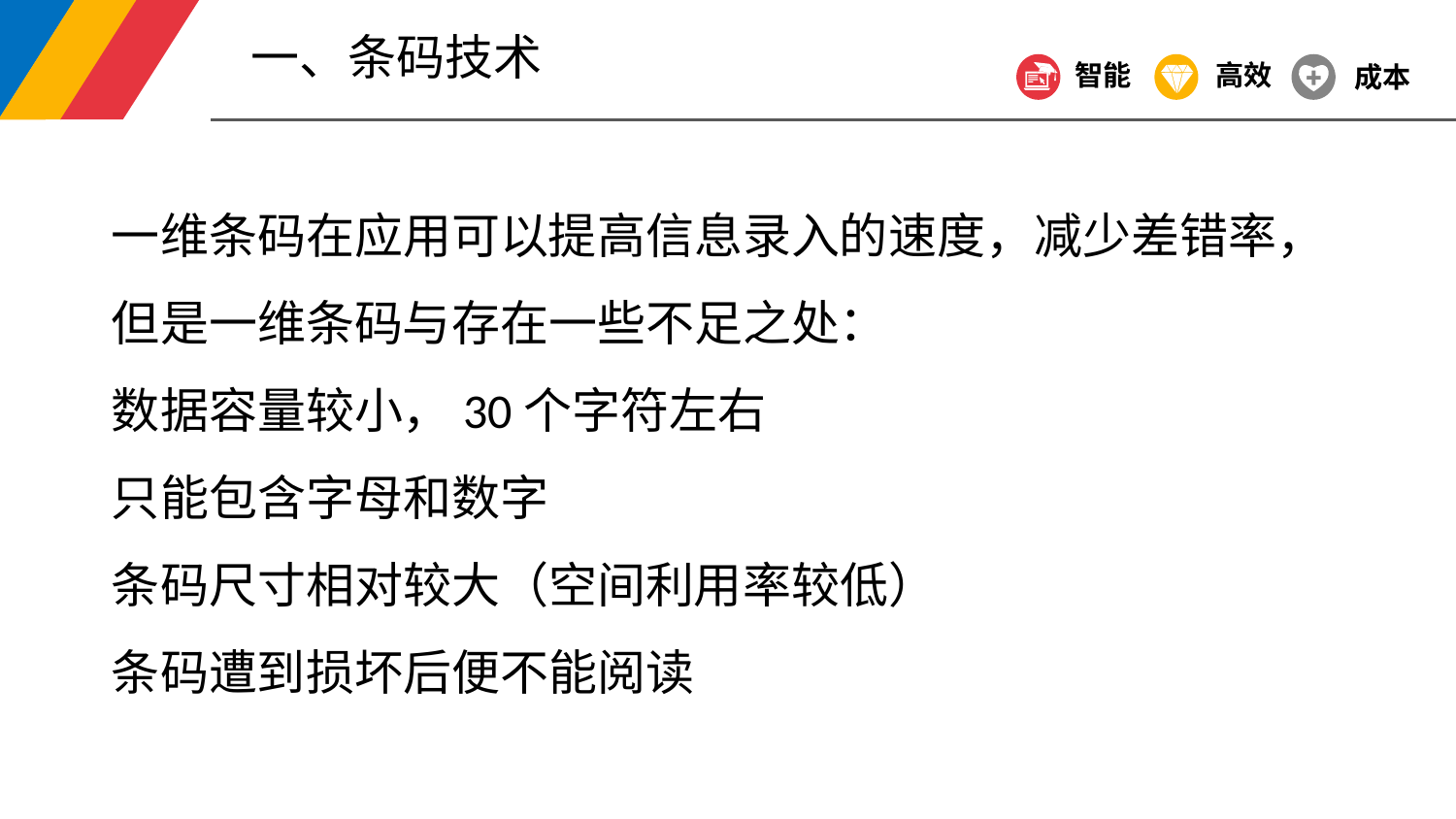

一、条码技术
智能
高效
成本
一维条码在应用可以提高信息录入的速度，减少差错率，但是一维条码与存在一些不足之处：
数据容量较小，30个字符左右
只能包含字母和数字
条码尺寸相对较大（空间利用率较低）
条码遭到损坏后便不能阅读